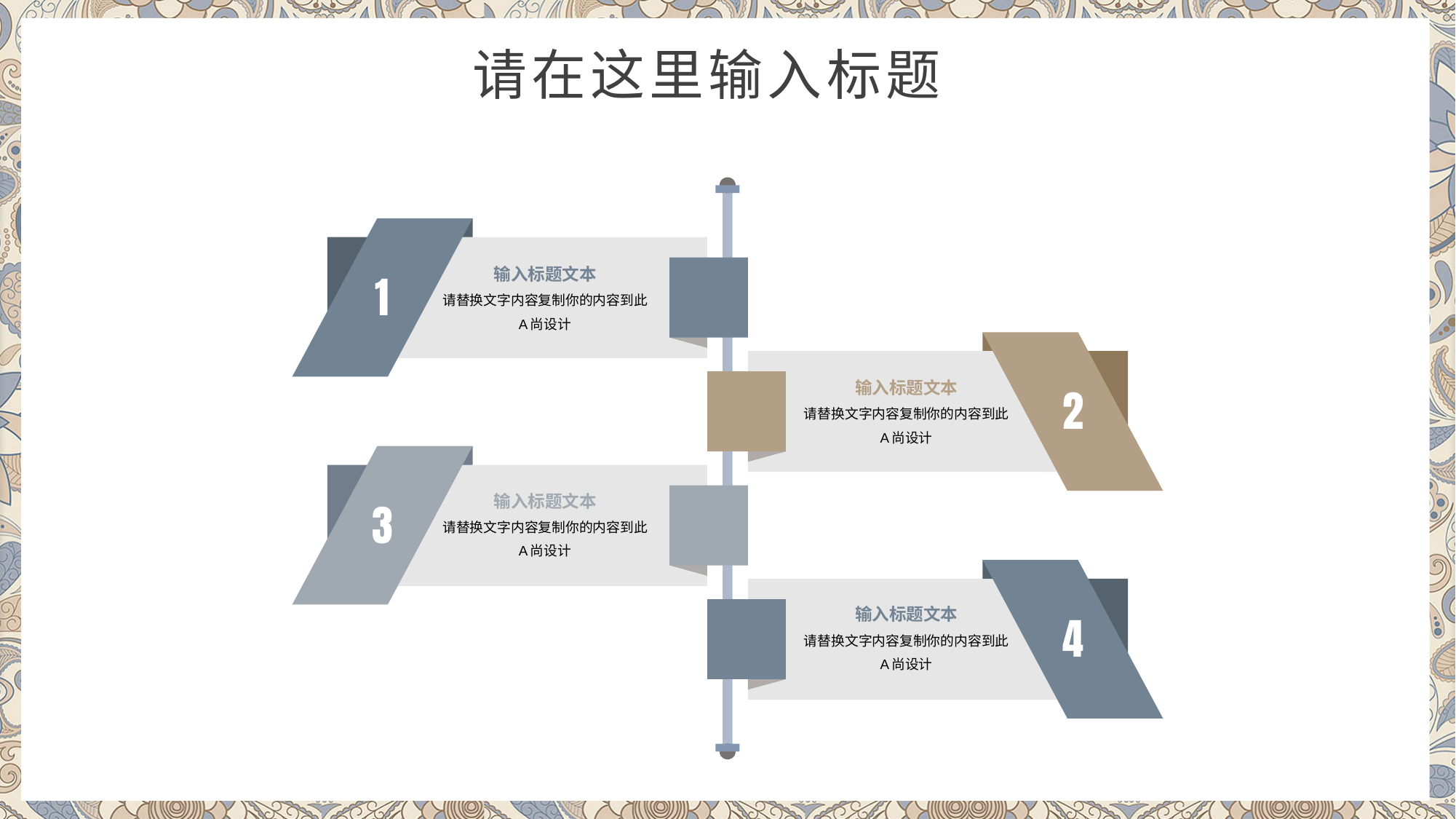

1

输入标题文本
请替换文字内容复制你的内容到此
A尚设计

2

输入标题文本
请替换文字内容复制你的内容到此
A尚设计

3

输入标题文本
请替换文字内容复制你的内容到此
A尚设计

4

输入标题文本
请替换文字内容复制你的内容到此
A尚设计